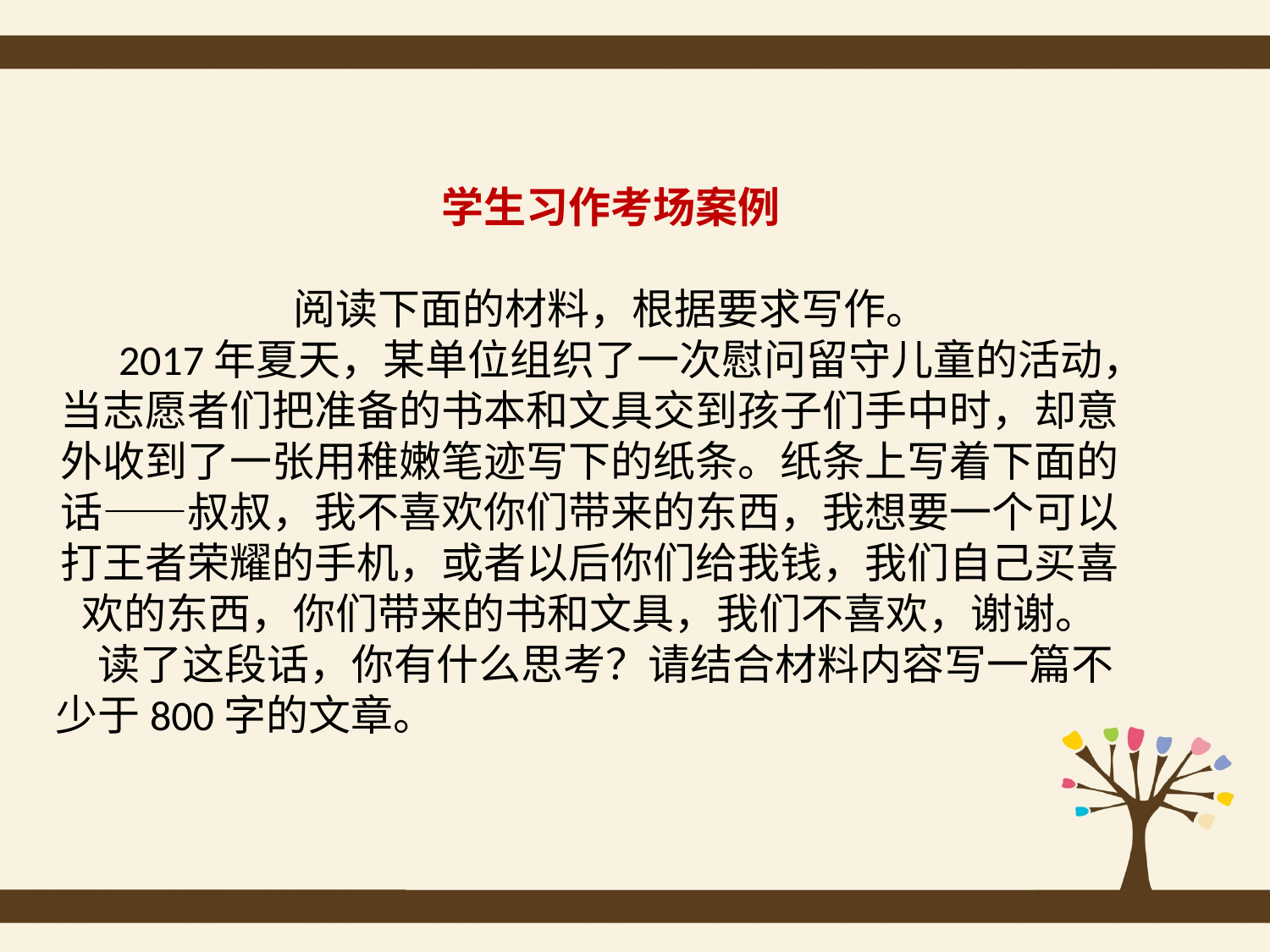

学生习作考场案例
阅读下面的材料，根据要求写作。2017年夏天，某单位组织了一次慰问留守儿童的活动，当志愿者们把准备的书本和文具交到孩子们手中时，却意外收到了一张用稚嫩笔迹写下的纸条。纸条上写着下面的话——叔叔，我不喜欢你们带来的东西，我想要一个可以打王者荣耀的手机，或者以后你们给我钱，我们自己买喜欢的东西，你们带来的书和文具，我们不喜欢，谢谢。读了这段话，你有什么思考？请结合材料内容写一篇不少于800字的文章。